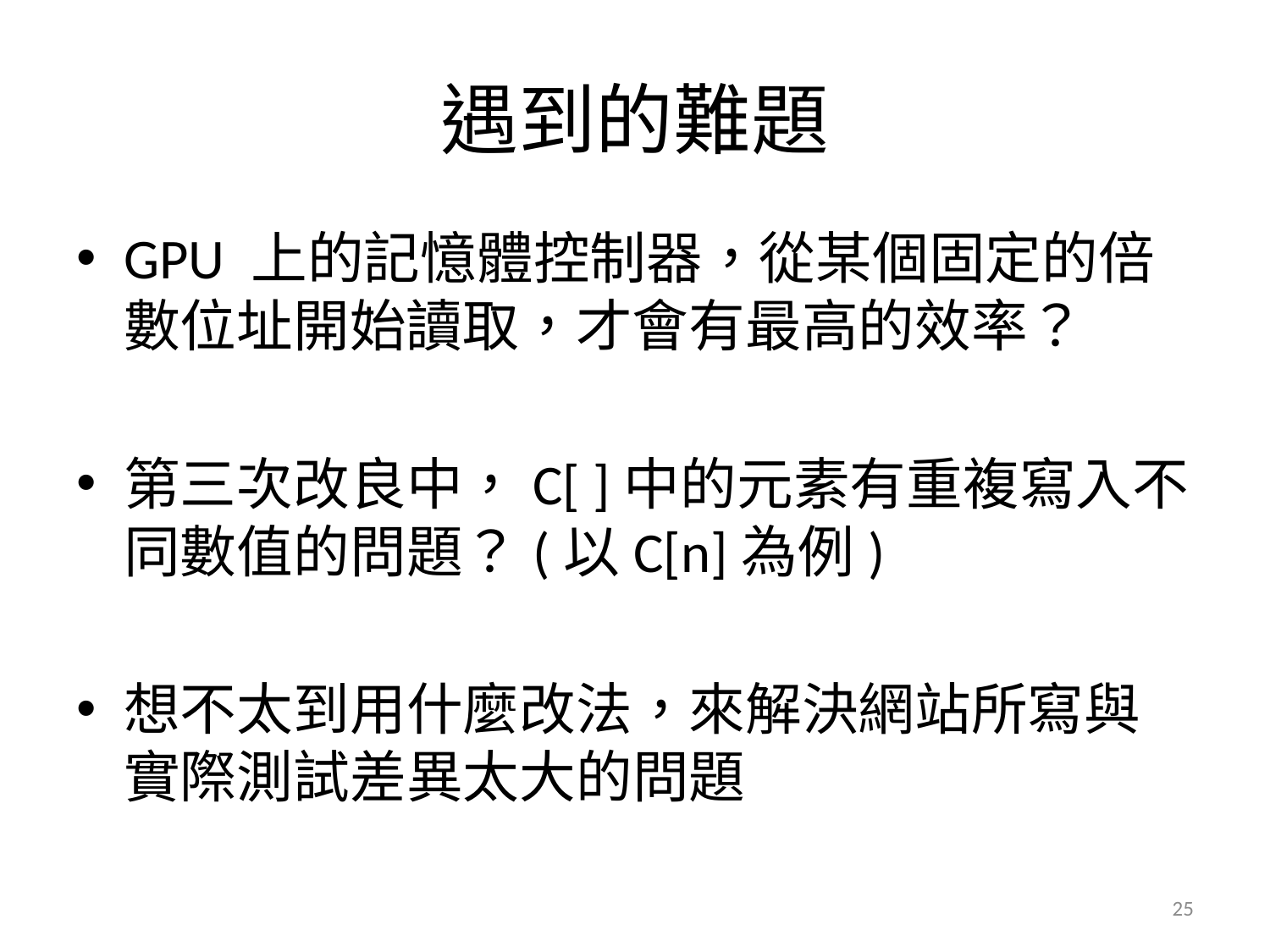

# 遇到的難題
GPU 上的記憶體控制器，從某個固定的倍數位址開始讀取，才會有最高的效率？

第三次改良中，C[ ]中的元素有重複寫入不同數值的問題？(以C[n]為例)

想不太到用什麼改法，來解決網站所寫與實際測試差異太大的問題
25